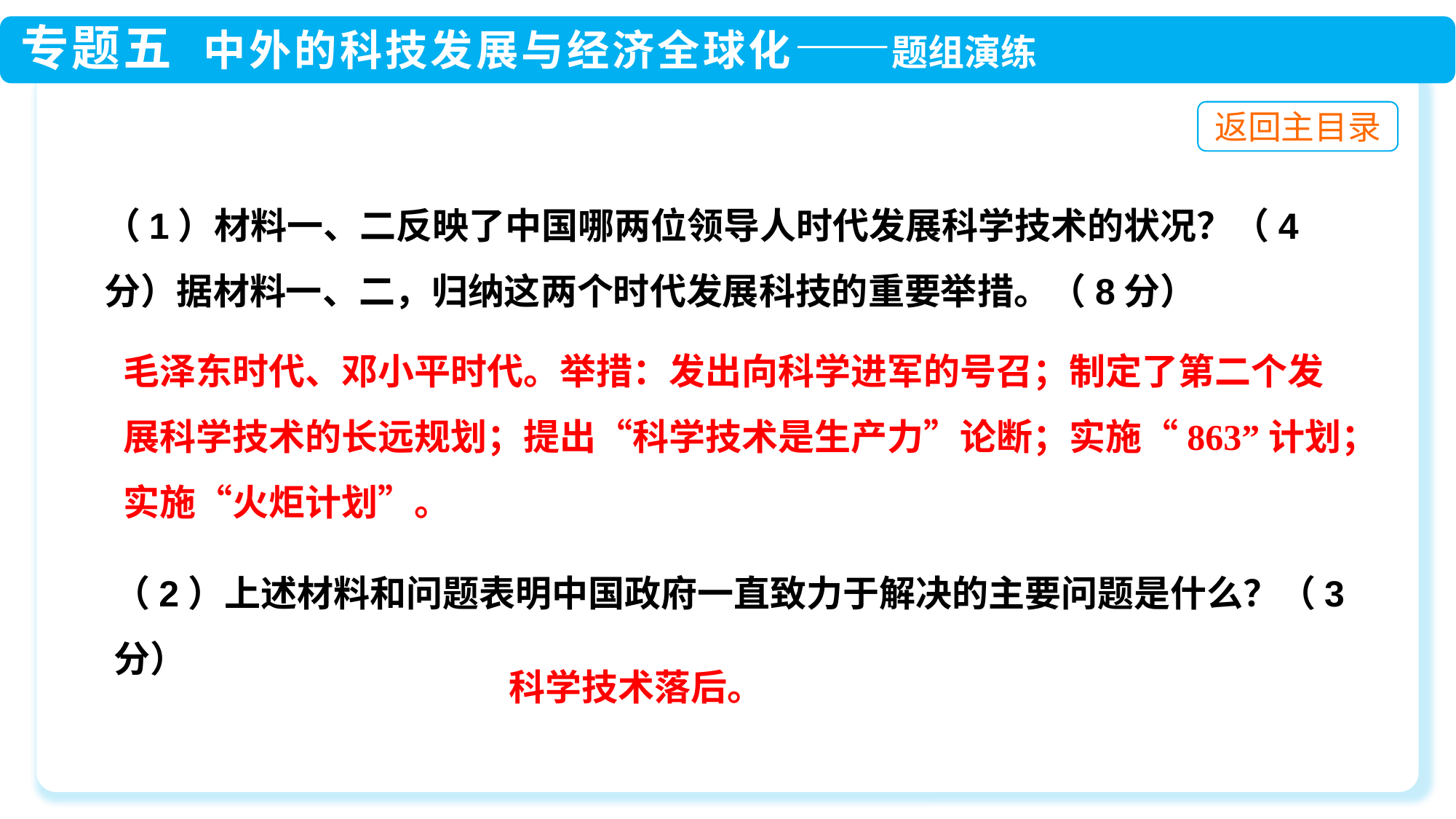

（1）材料一、二反映了中国哪两位领导人时代发展科学技术的状况？（4分）据材料一、二，归纳这两个时代发展科技的重要举措。（8分）
毛泽东时代、邓小平时代。举措：发出向科学进军的号召；制定了第二个发展科学技术的长远规划；提出“科学技术是生产力”论断；实施“863”计划；实施“火炬计划”。
（2）上述材料和问题表明中国政府一直致力于解决的主要问题是什么？（3分）
科学技术落后。